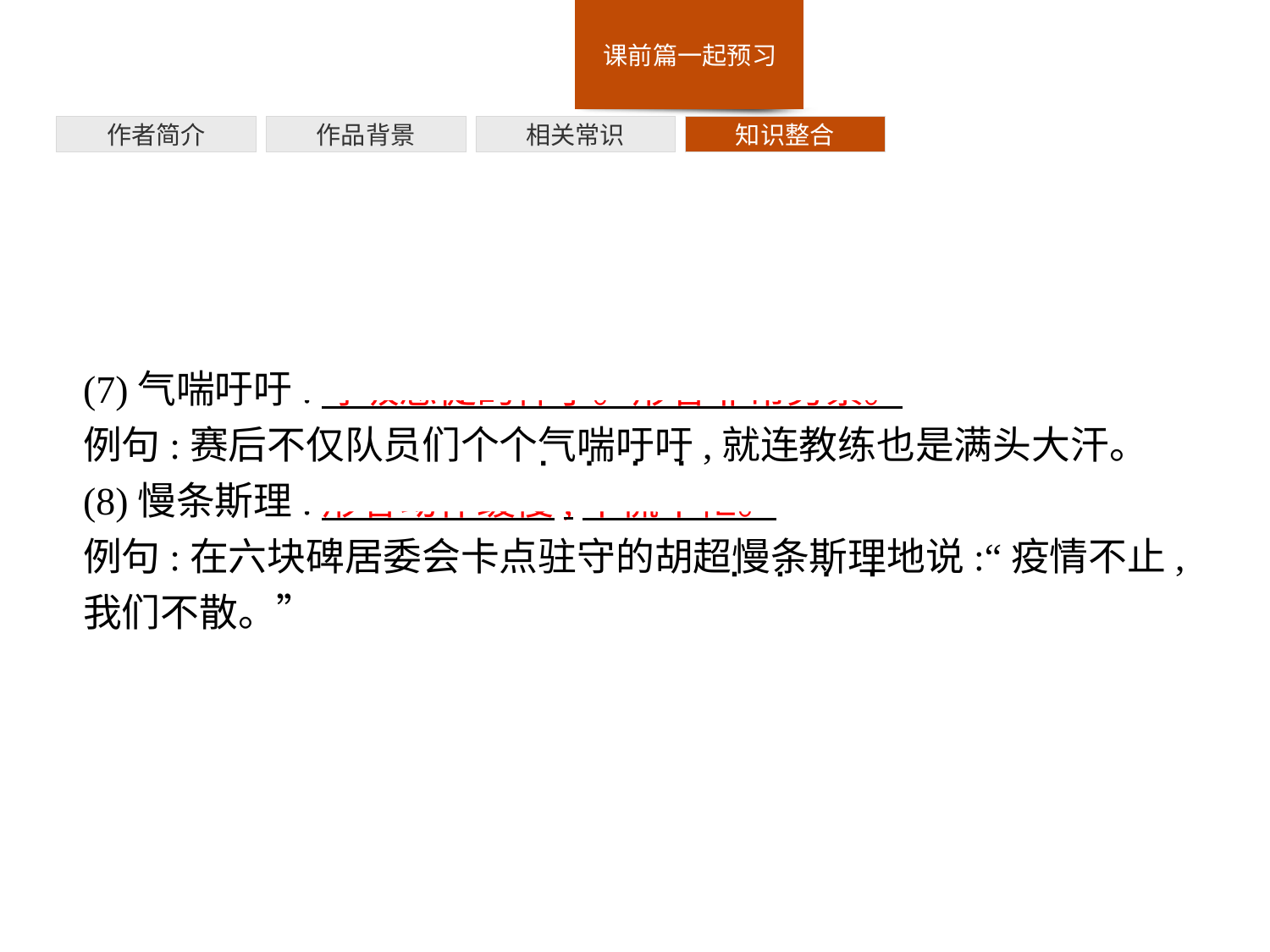

作者简介
作品背景
相关常识
知识整合
(7)气喘吁吁:呼吸急促的样子。形容非常劳累。
例句:赛后不仅队员们个个气喘吁吁,就连教练也是满头大汗。
(8)慢条斯理:形容动作缓慢,不慌不忙。
例句:在六块碑居委会卡点驻守的胡超慢条斯理地说:“疫情不止,我们不散。”
·    ·    ·    ·
·    ·    ·    ·